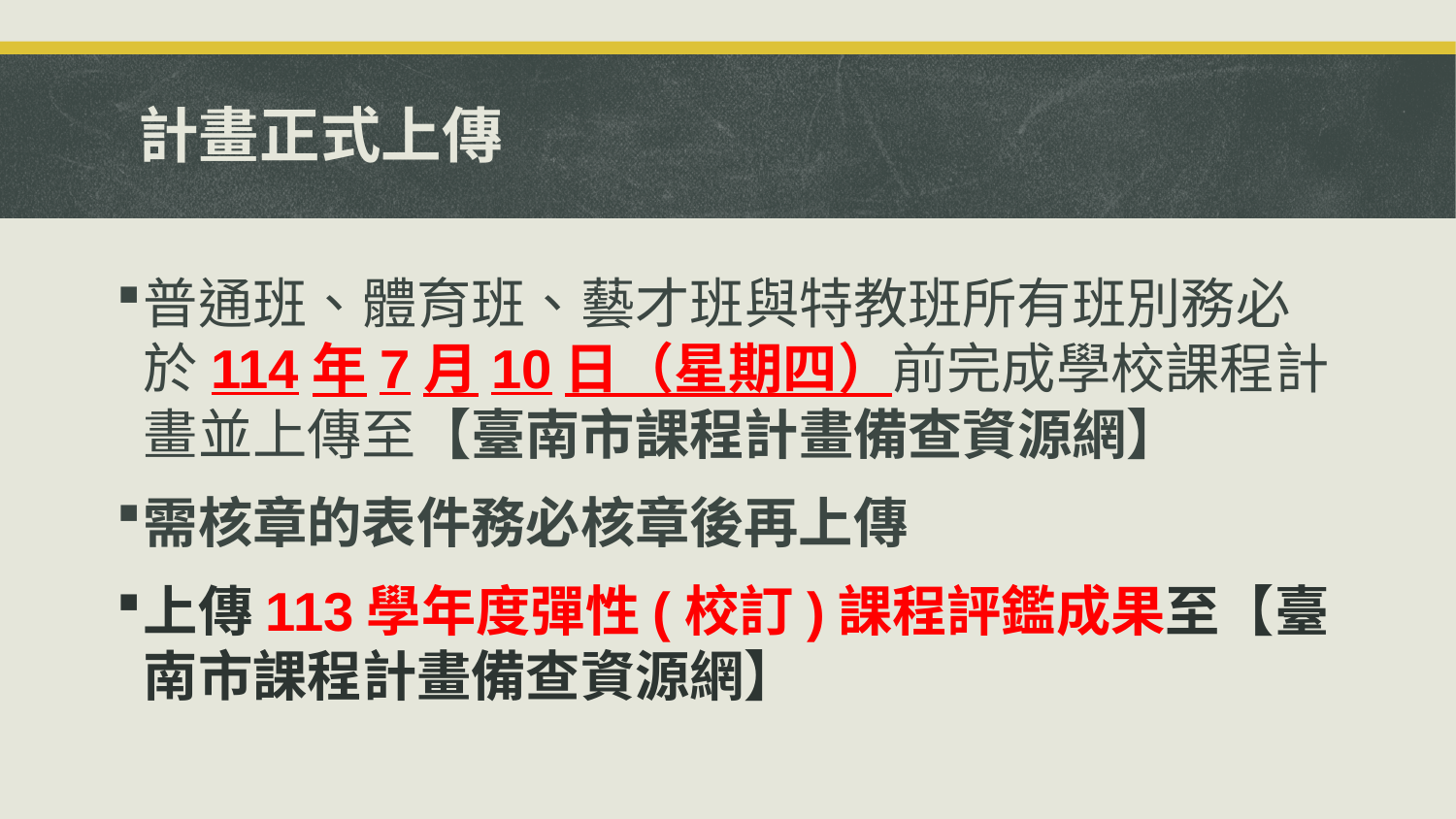

# 計畫正式上傳
普通班、體育班、藝才班與特教班所有班別務必於114年7月10日（星期四）前完成學校課程計畫並上傳至【臺南市課程計畫備查資源網】
需核章的表件務必核章後再上傳
上傳113學年度彈性(校訂)課程評鑑成果至【臺南市課程計畫備查資源網】